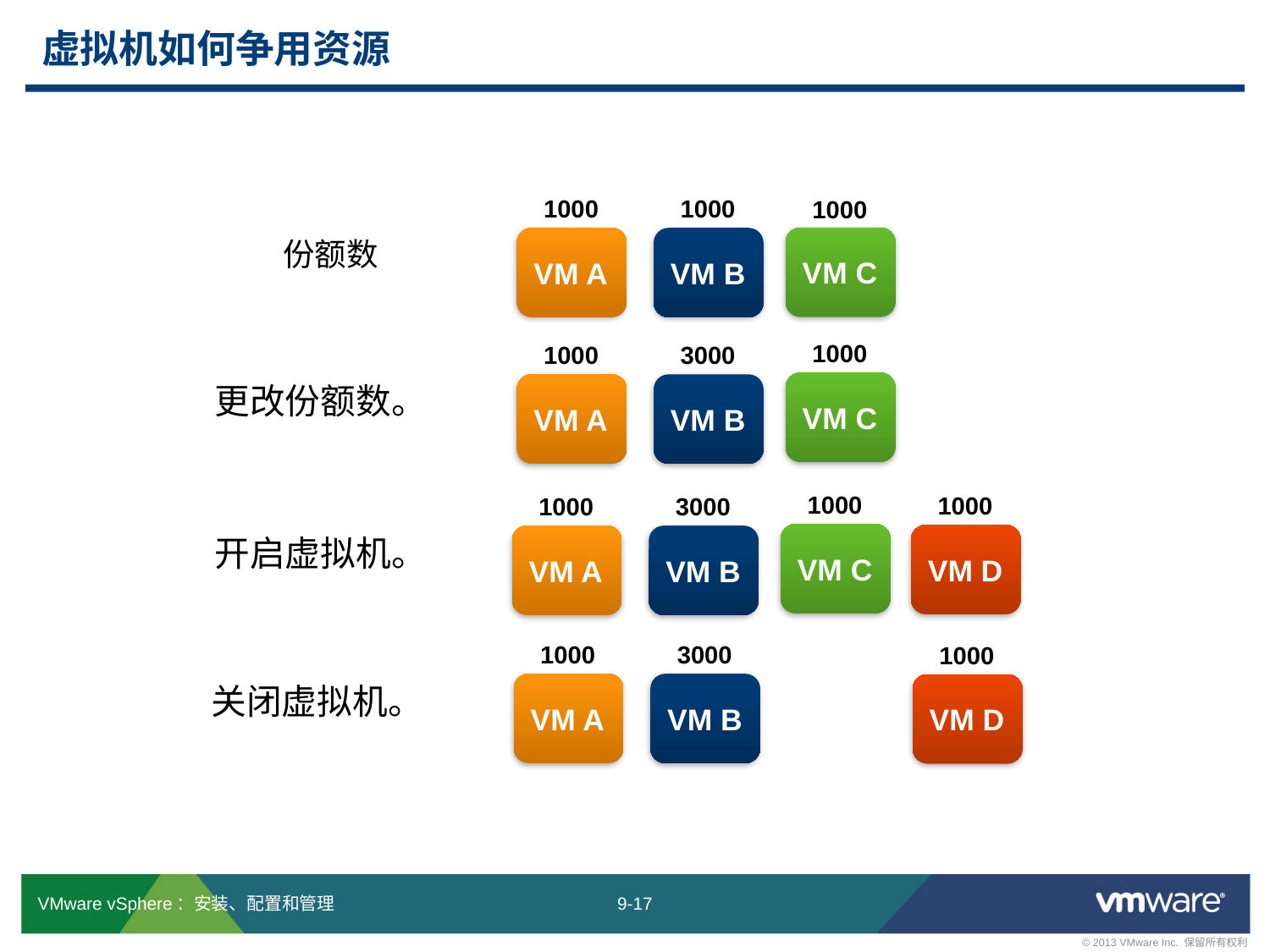

# 虚拟机如何争用资源
1000
VM A
1000
VM B
1000
VM C
份额数
1000
VM C
1000
VM A
3000
VM B
更改份额数。
1000
VM C
1000
VM A
3000
VM B
1000
VM D
开启虚拟机。
1000
VM A
3000
VM B
1000
VM D
关闭虚拟机。